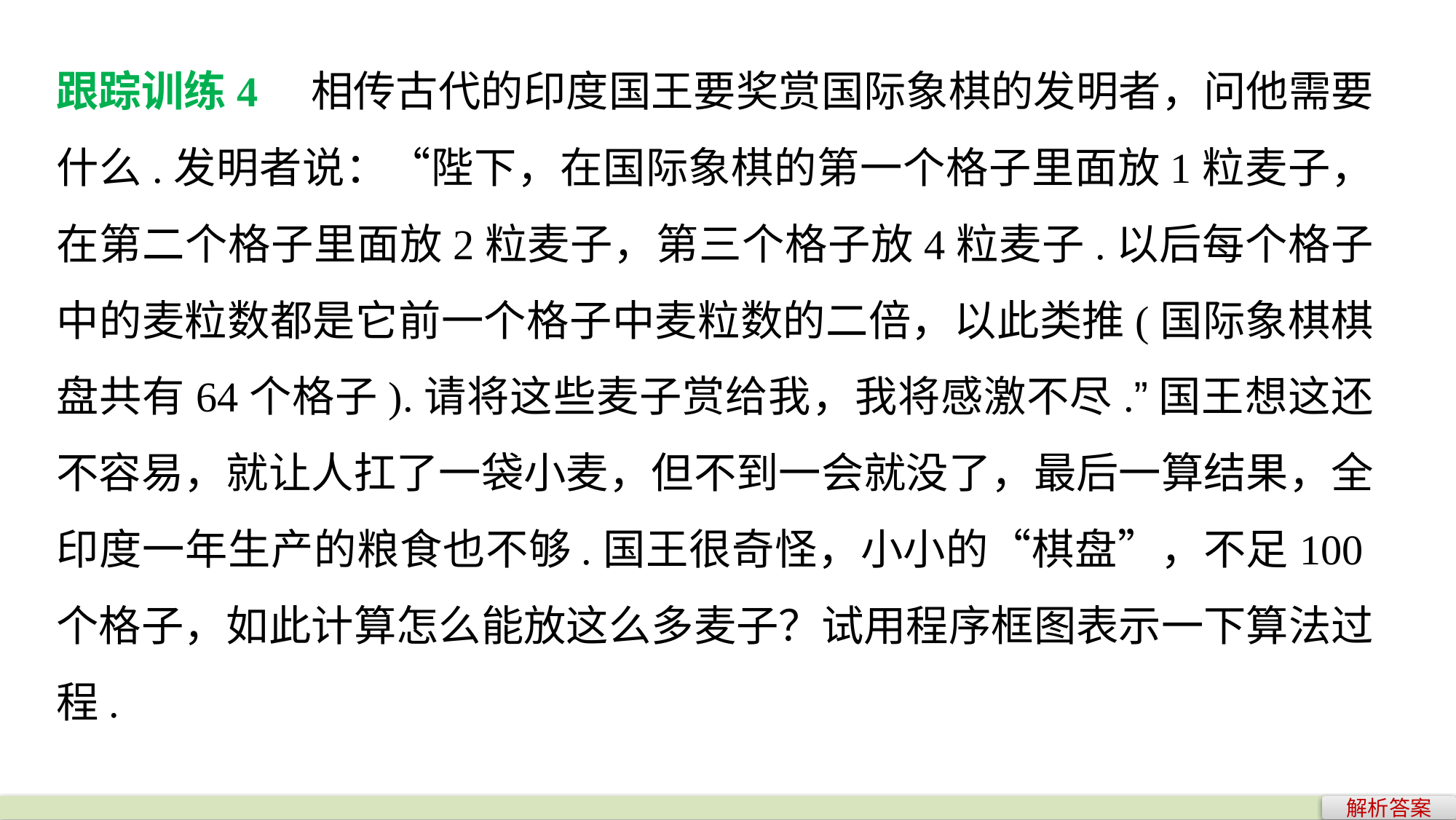

跟踪训练4　相传古代的印度国王要奖赏国际象棋的发明者，问他需要什么.发明者说：“陛下，在国际象棋的第一个格子里面放1粒麦子，在第二个格子里面放2粒麦子，第三个格子放4粒麦子.以后每个格子中的麦粒数都是它前一个格子中麦粒数的二倍，以此类推(国际象棋棋盘共有64个格子).请将这些麦子赏给我，我将感激不尽.”国王想这还不容易，就让人扛了一袋小麦，但不到一会就没了，最后一算结果，全印度一年生产的粮食也不够.国王很奇怪，小小的“棋盘”，不足100个格子，如此计算怎么能放这么多麦子？试用程序框图表示一下算法过程.
解析答案